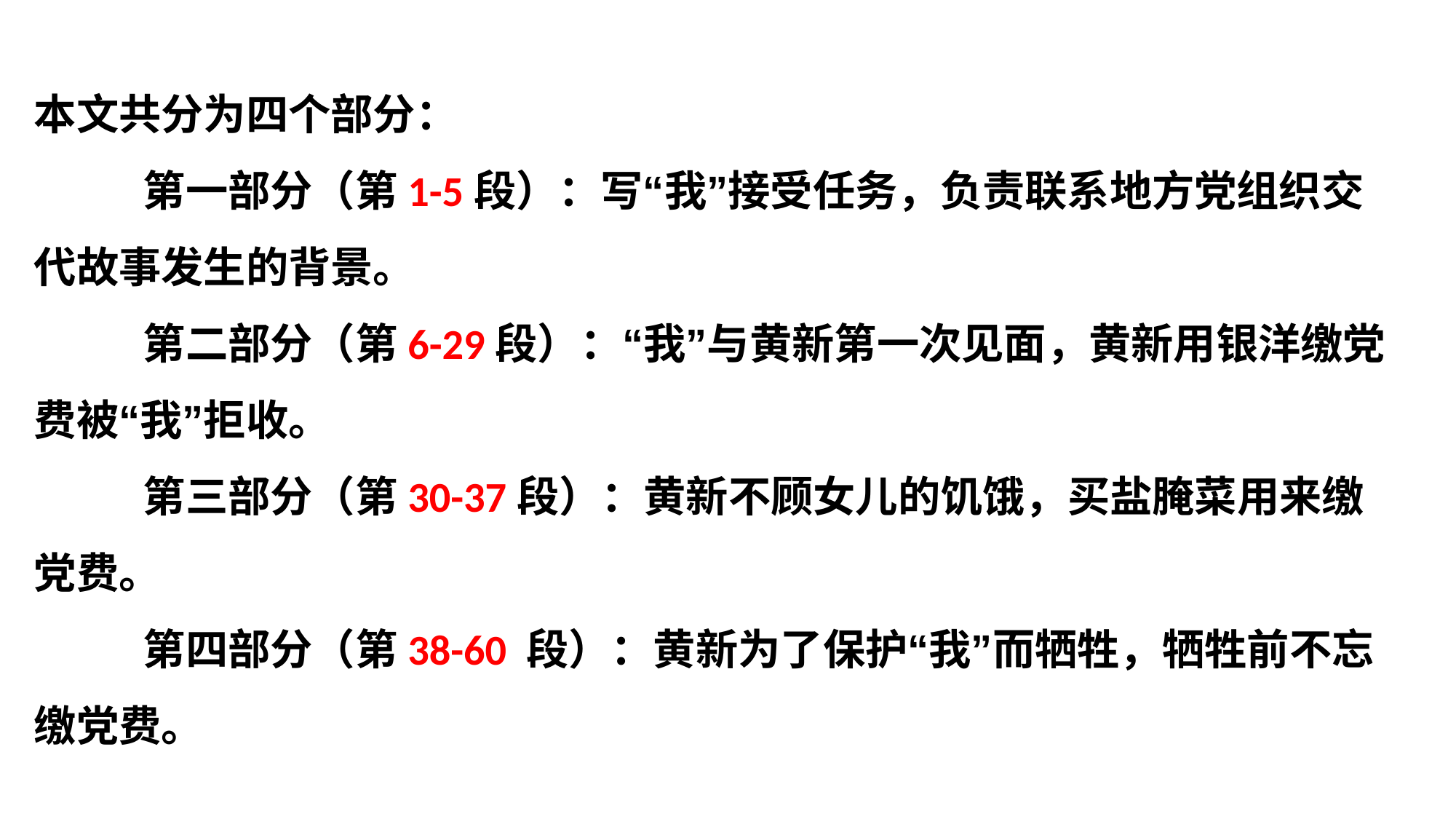

本文共分为四个部分：
	第一部分（第1-5段）：写“我”接受任务，负责联系地方党组织交代故事发生的背景。
	第二部分（第6-29段）：“我”与黄新第一次见面，黄新用银洋缴党费被“我”拒收。
	第三部分（第30-37段）：黄新不顾女儿的饥饿，买盐腌菜用来缴党费。
	第四部分（第38-60 段）：黄新为了保护“我”而牺牲，牺牲前不忘缴党费。